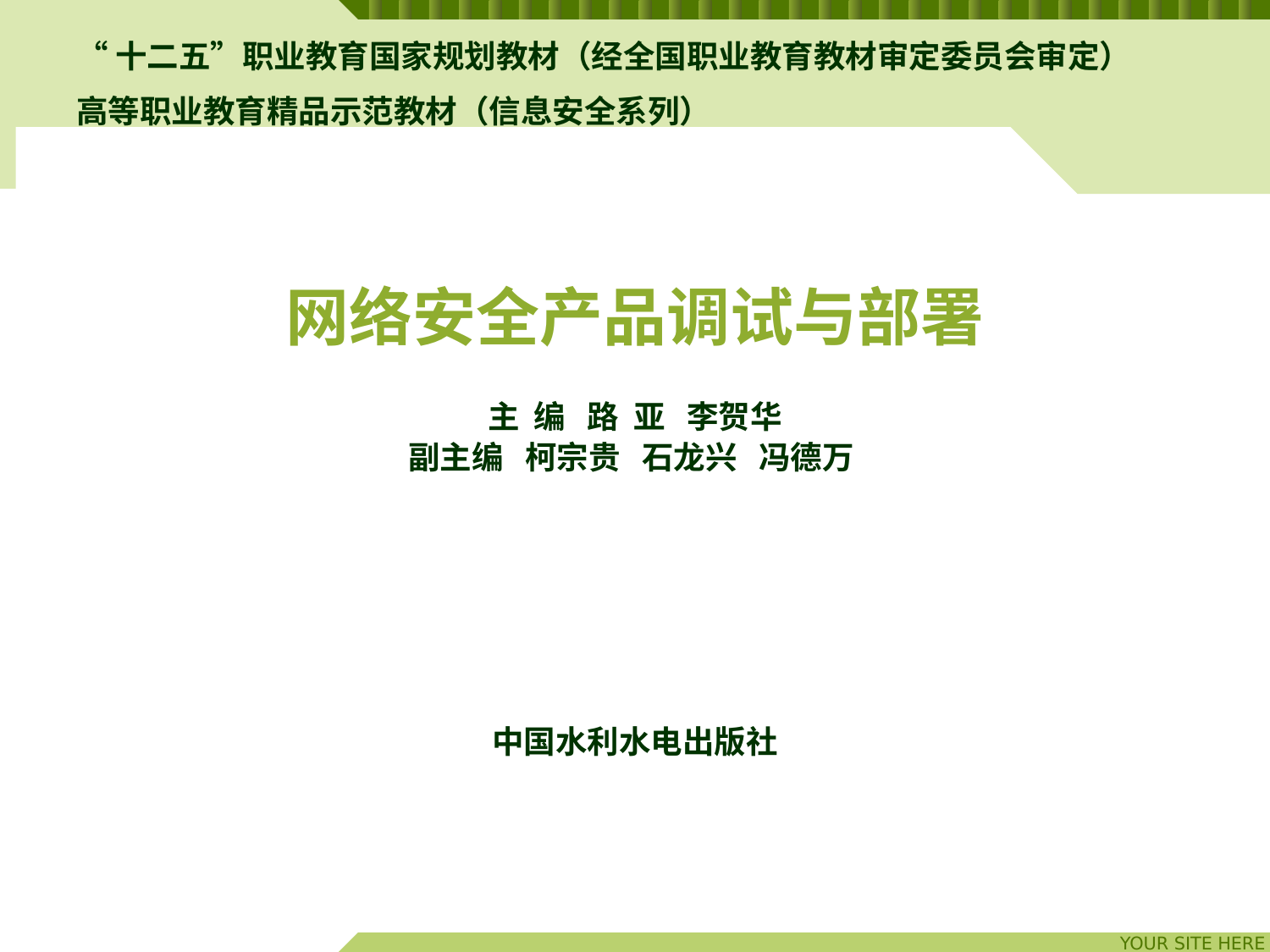

# “十二五”职业教育国家规划教材（经全国职业教育教材审定委员会审定） 高等职业教育精品示范教材（信息安全系列）

网络安全产品调试与部署

主  编   路  亚   李贺华
副主编   柯宗贵   石龙兴   冯德万

中国水利水电出版社